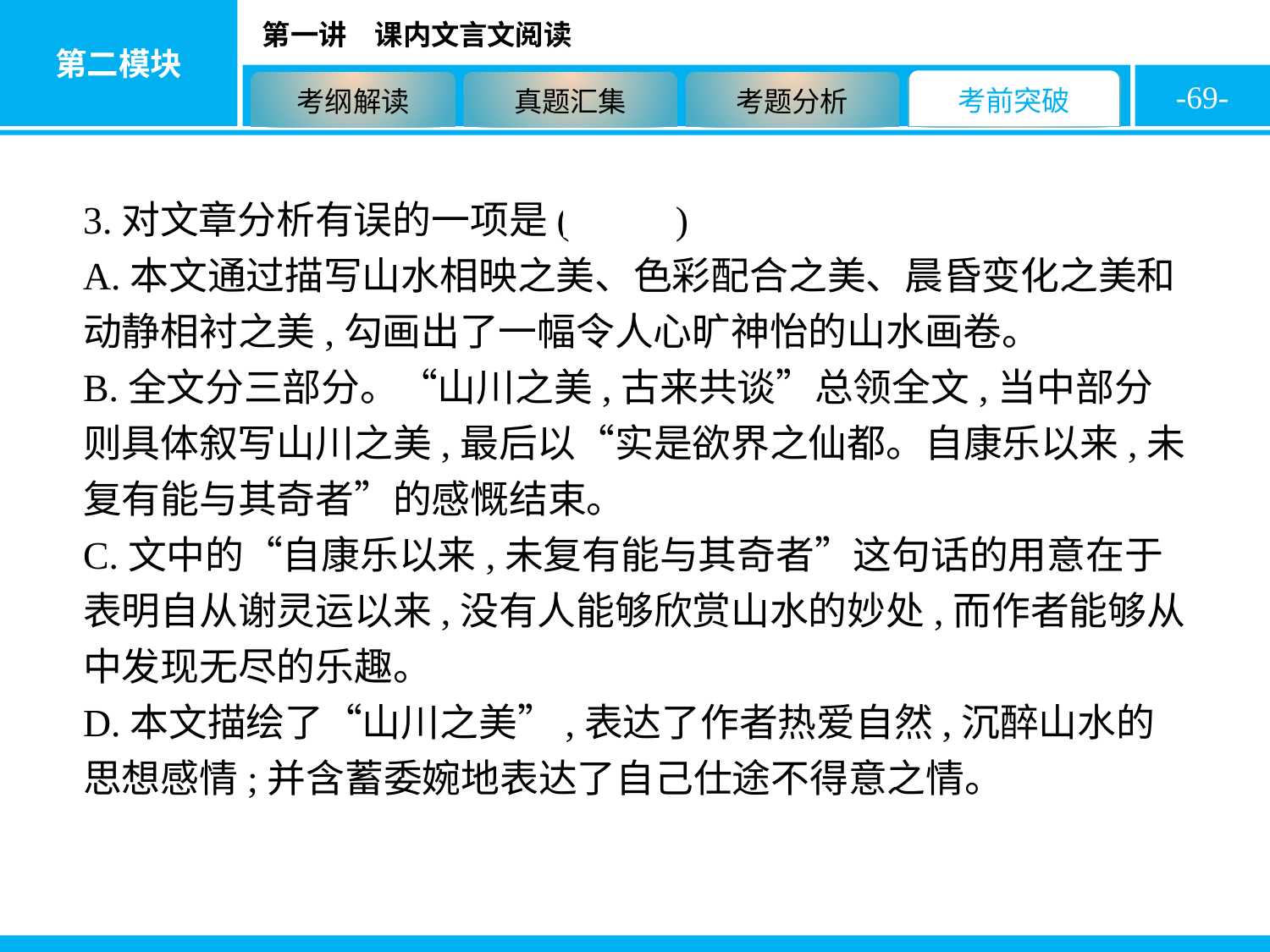

-69-
3.对文章分析有误的一项是(    D    )
A.本文通过描写山水相映之美、色彩配合之美、晨昏变化之美和动静相衬之美,勾画出了一幅令人心旷神怡的山水画卷。
B.全文分三部分。“山川之美,古来共谈”总领全文,当中部分则具体叙写山川之美,最后以“实是欲界之仙都。自康乐以来,未复有能与其奇者”的感慨结束。
C.文中的“自康乐以来,未复有能与其奇者”这句话的用意在于表明自从谢灵运以来,没有人能够欣赏山水的妙处,而作者能够从中发现无尽的乐趣。
D.本文描绘了“山川之美”,表达了作者热爱自然,沉醉山水的思想感情;并含蓄委婉地表达了自己仕途不得意之情。